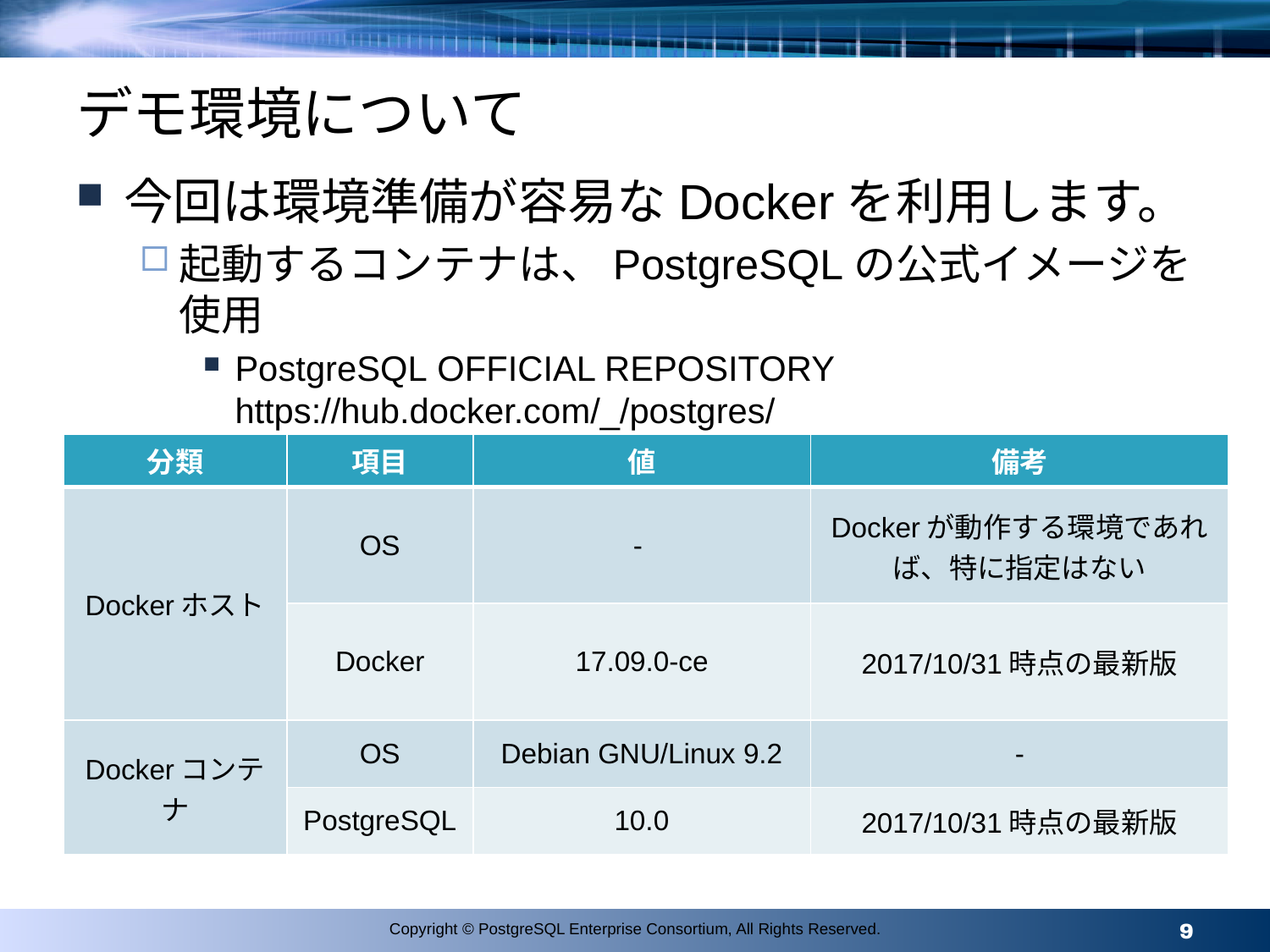

# デモ環境について
今回は環境準備が容易なDockerを利用します。
起動するコンテナは、PostgreSQLの公式イメージを使用
PostgreSQL OFFICIAL REPOSITORY https://hub.docker.com/_/postgres/
| 分類 | 項目 | 値 | 備考 |
| --- | --- | --- | --- |
| Dockerホスト | OS | - | Dockerが動作する環境であれば、特に指定はない |
|  | Docker | 17.09.0-ce | 2017/10/31時点の最新版 |
| Dockerコンテナ | OS | Debian GNU/Linux 9.2 | - |
|  | PostgreSQL | 10.0 | 2017/10/31時点の最新版 |
9